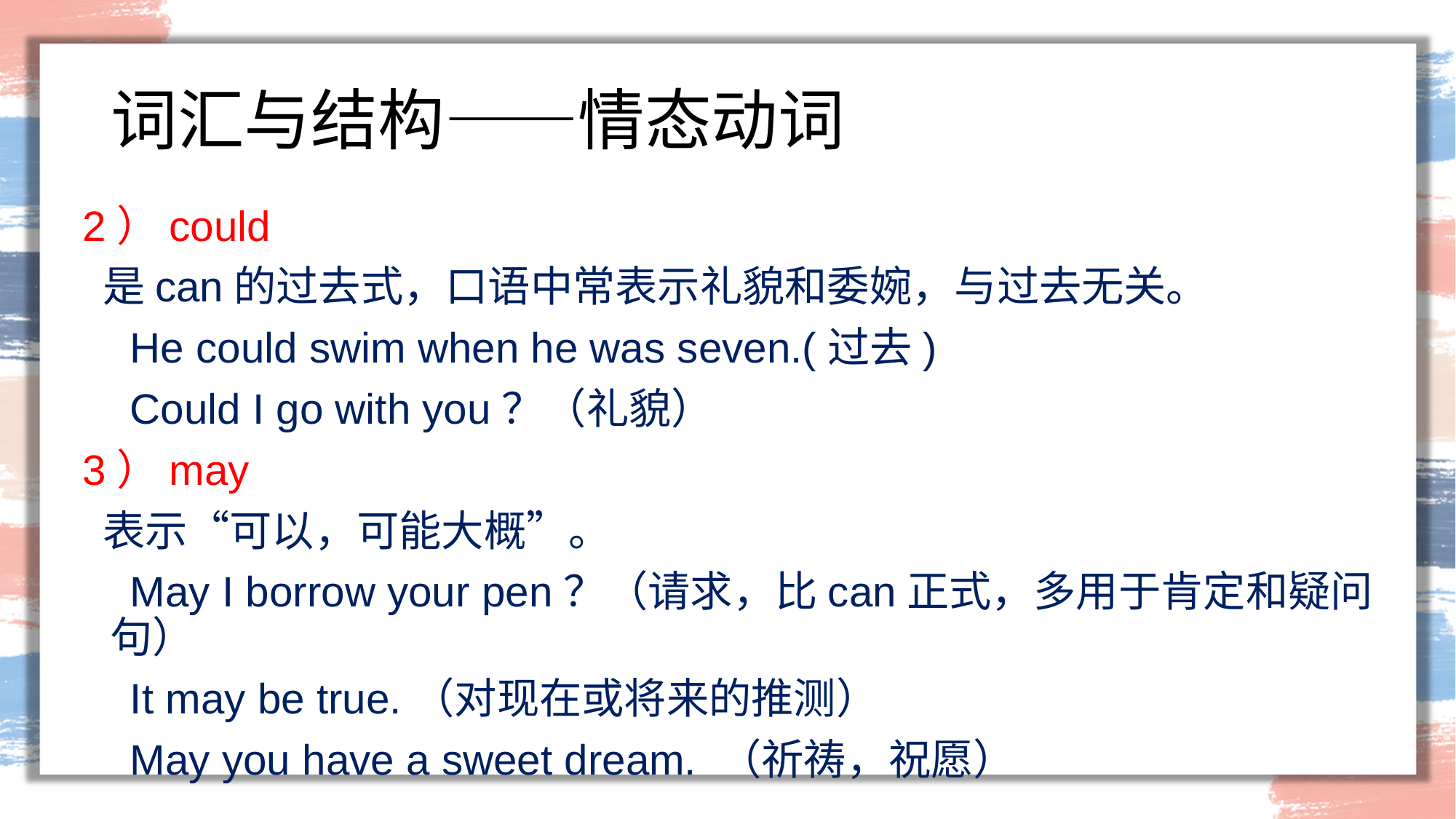

# 词汇与结构——情态动词
2）could
 是can的过去式，口语中常表示礼貌和委婉，与过去无关。
    He could swim when he was seven.(过去)
    Could I go with you？（礼貌）
3）may
 表示“可以，可能大概”。
    May I borrow your pen？（请求，比can正式，多用于肯定和疑问句）
    It may be true.（对现在或将来的推测）
    May you have a sweet dream. （祈祷，祝愿）